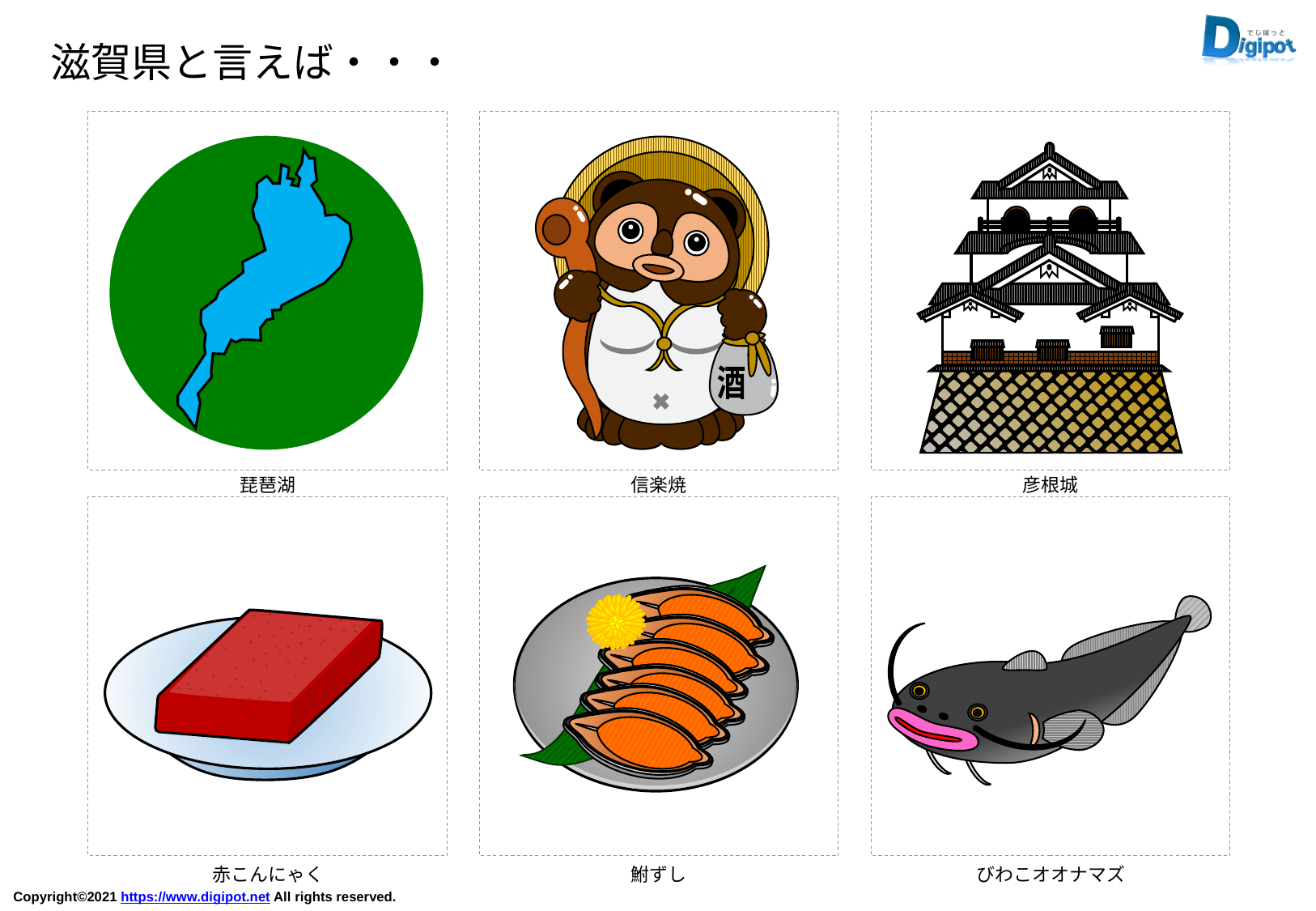

滋賀県と言えば・・・

酒

琵琶湖
信楽焼
彦根城

赤こんにゃく
鮒ずし
びわこオオナマズ